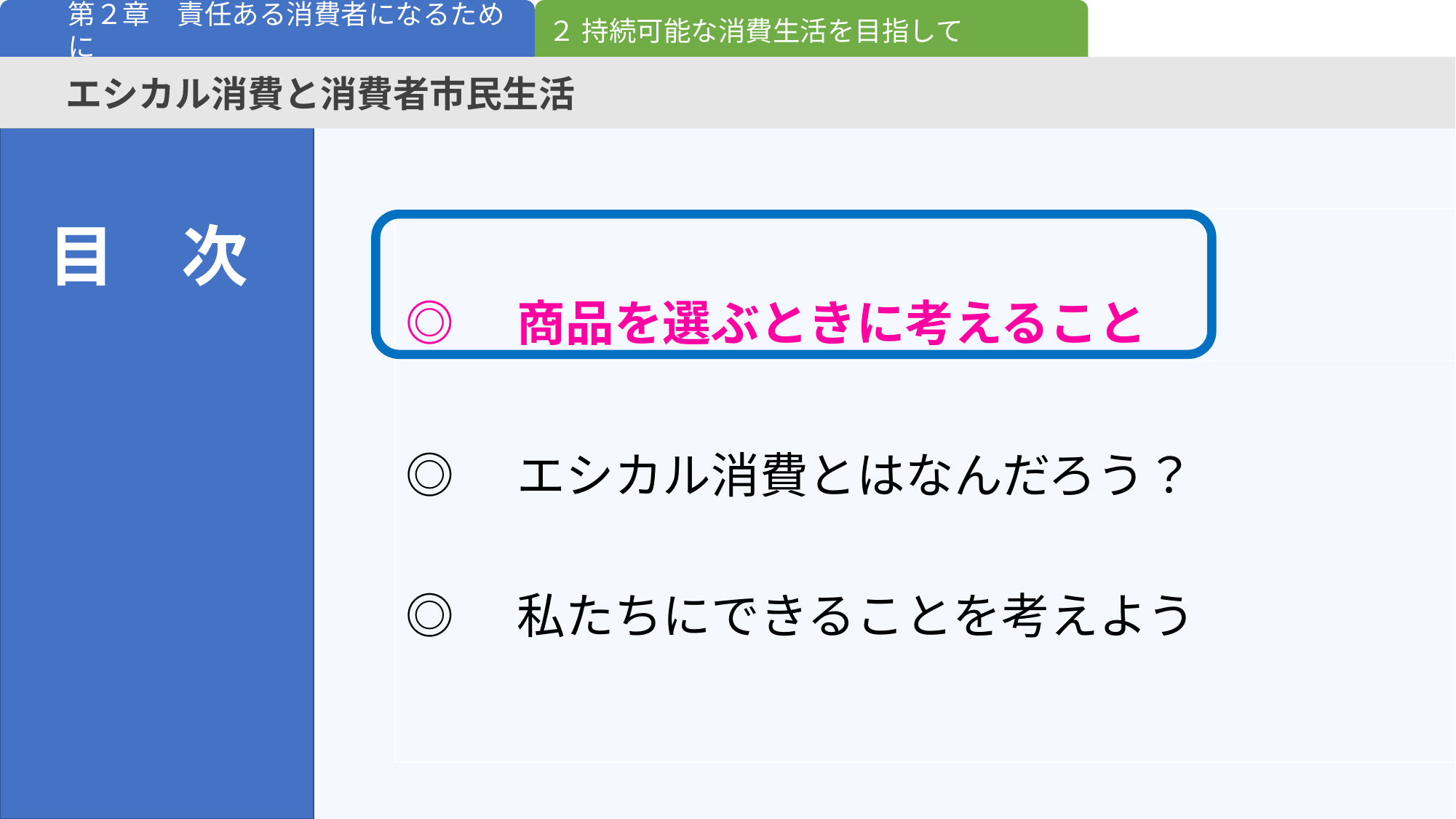

２ 持続可能な消費生活を目指して
第２章　責任ある消費者になるために
エシカル消費と消費者市民生活

目　次
| ◎　商品を選ぶときに考えること |
| --- |
| ◎　エシカル消費とはなんだろう？ ◎　私たちにできることを考えよう |